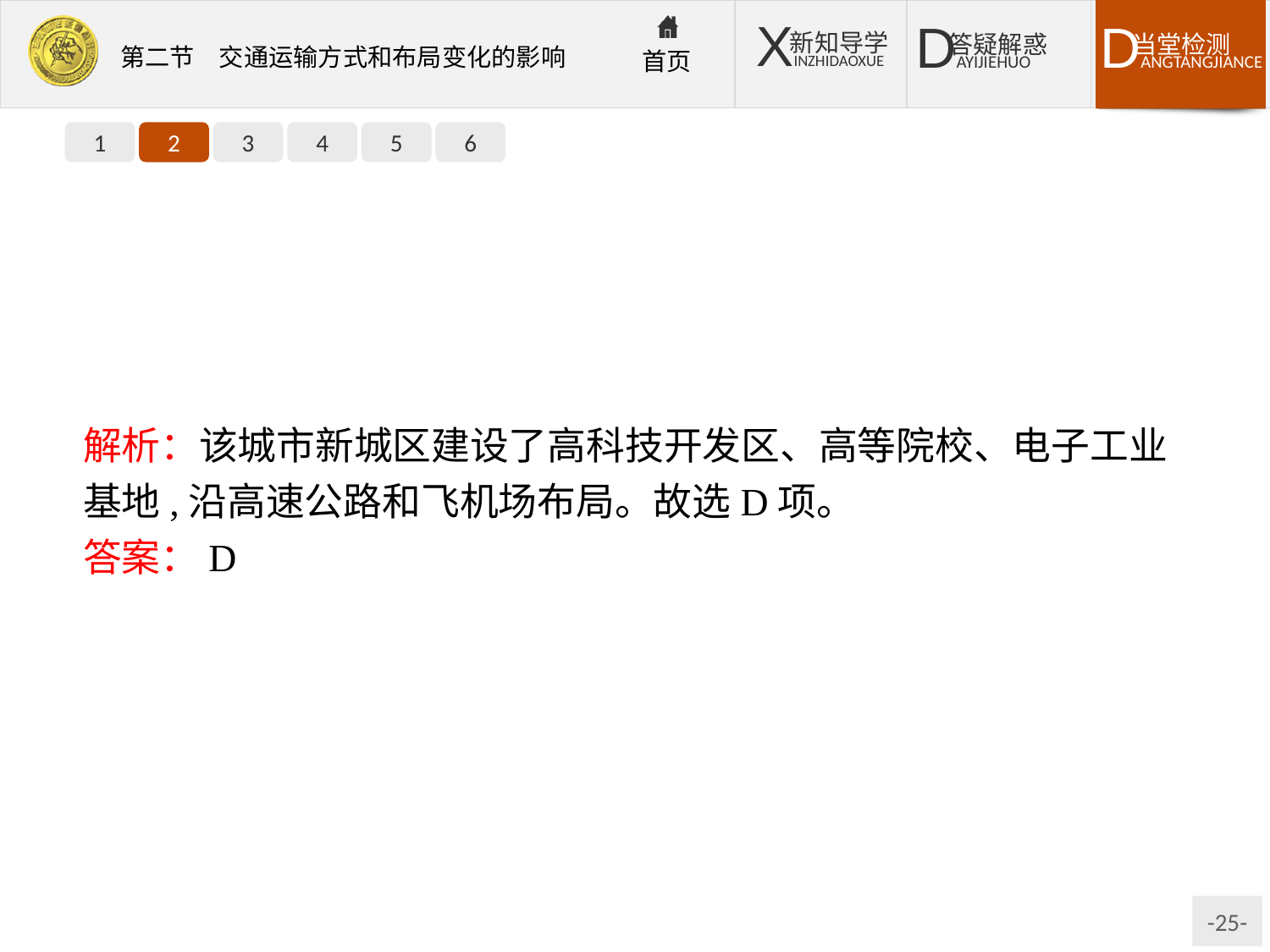

1
2
3
4
5
6
解析：该城市新城区建设了高科技开发区、高等院校、电子工业基地,沿高速公路和飞机场布局。故选D项。
答案：D